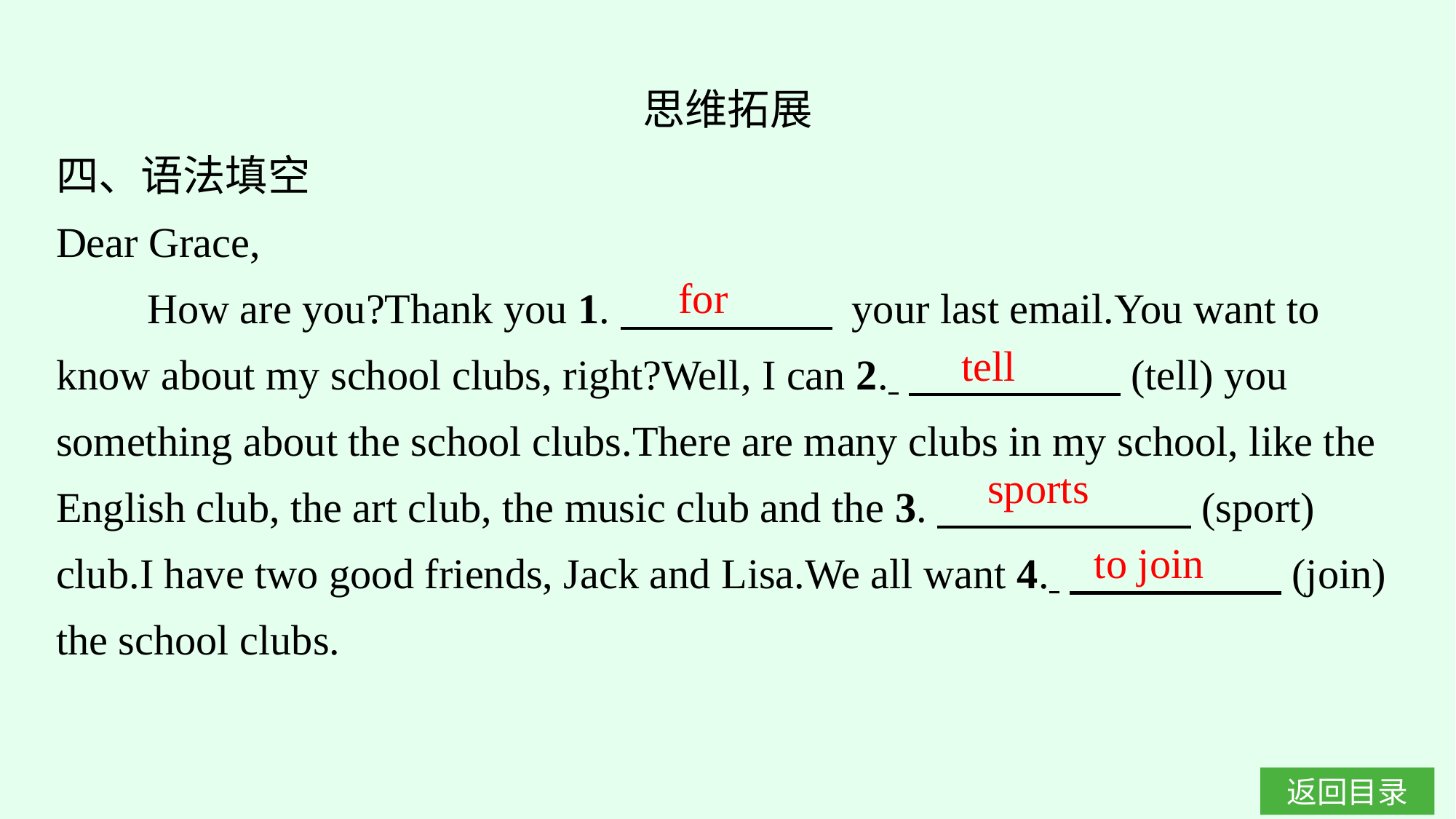

思维拓展
四、语法填空
Dear Grace,
How are you?Thank you 1.　　　　　 your last email.You want to know about my school clubs, right?Well, I can 2. 　　　　　(tell) you something about the school clubs.There are many clubs in my school, like the English club, the art club, the music club and the 3.　　　　　　(sport) club.I have two good friends, Jack and Lisa.We all want 4. 　　　　　(join) the school clubs.
for
tell
sports
to join